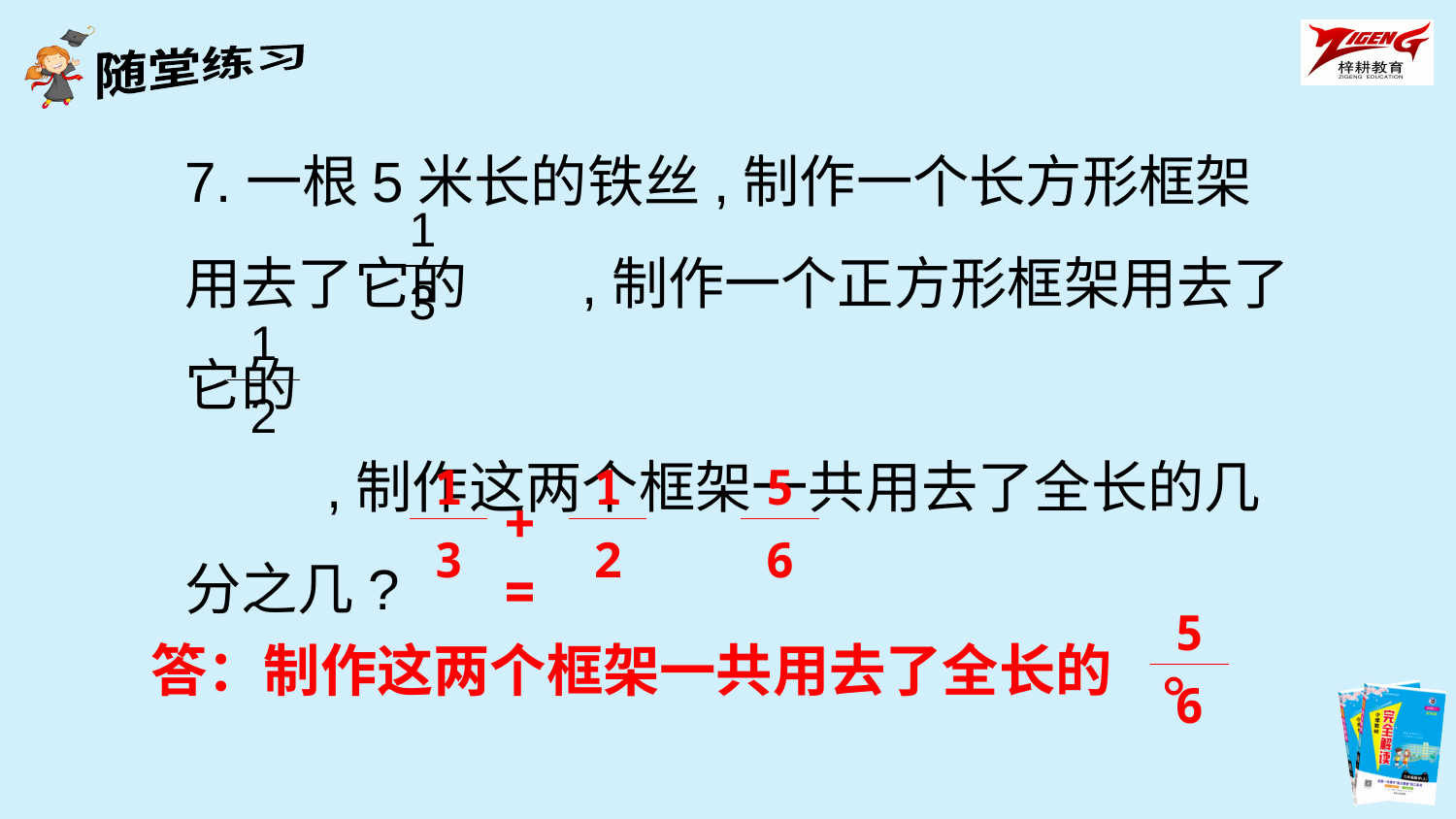

7.一根5米长的铁丝,制作一个长方形框架用去了它的        ,制作一个正方形框架用去了它的
         ,制作这两个框架一共用去了全长的几分之几?
| 1 |
| --- |
| 3 |
| 1 |
| --- |
| 2 |
| 1 |
| --- |
| 3 |
| 1 |
| --- |
| 2 |
| 5 |
| --- |
| 6 |
+     =
| 5 |
| --- |
| 6 |
答：制作这两个框架一共用去了全长的    。